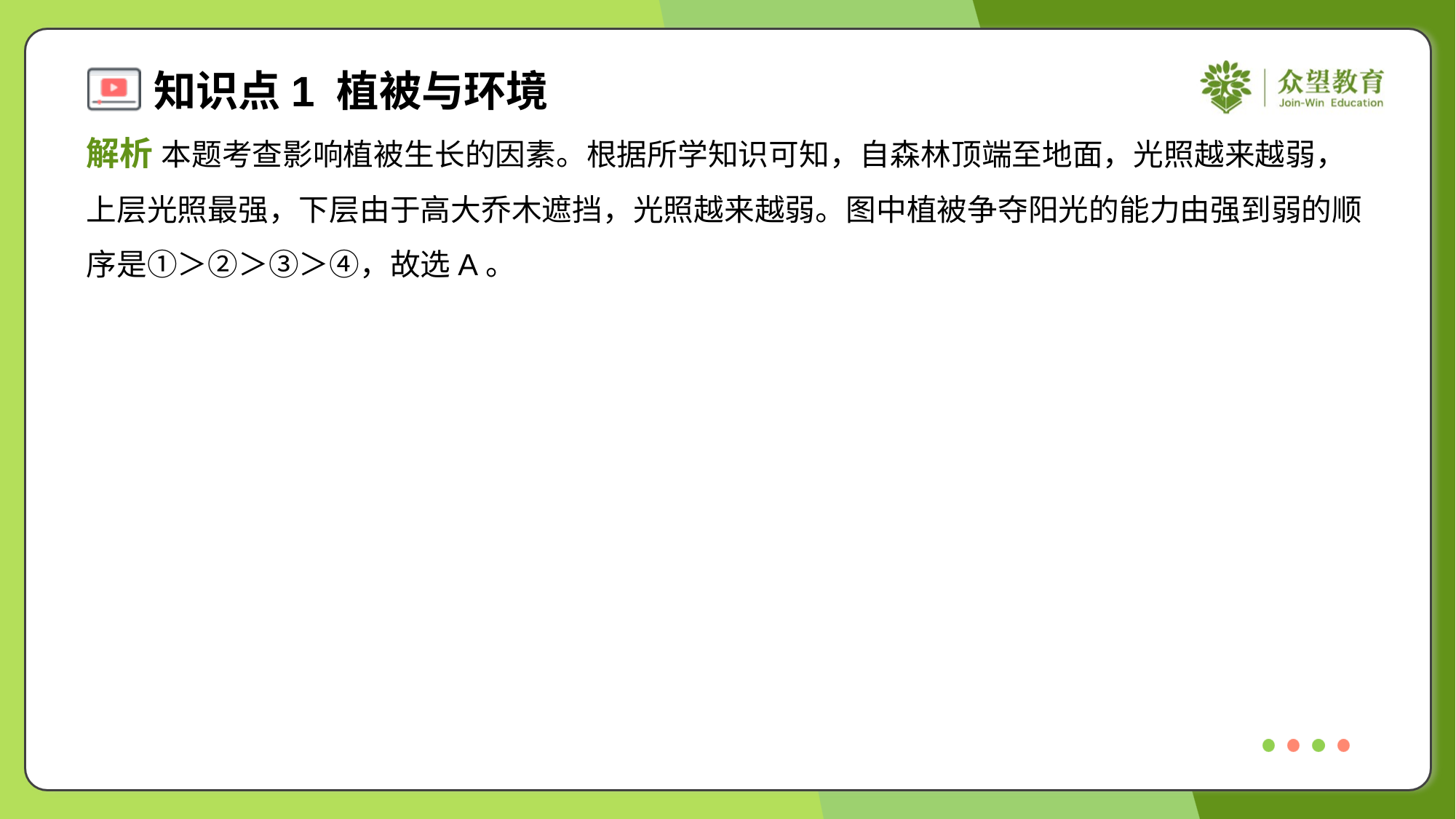

解析 本题考查影响植被生长的因素。根据所学知识可知，自森林顶端至地面，光照越来越弱，
上层光照最强，下层由于高大乔木遮挡，光照越来越弱。图中植被争夺阳光的能力由强到弱的顺
序是①＞②＞③＞④，故选A。